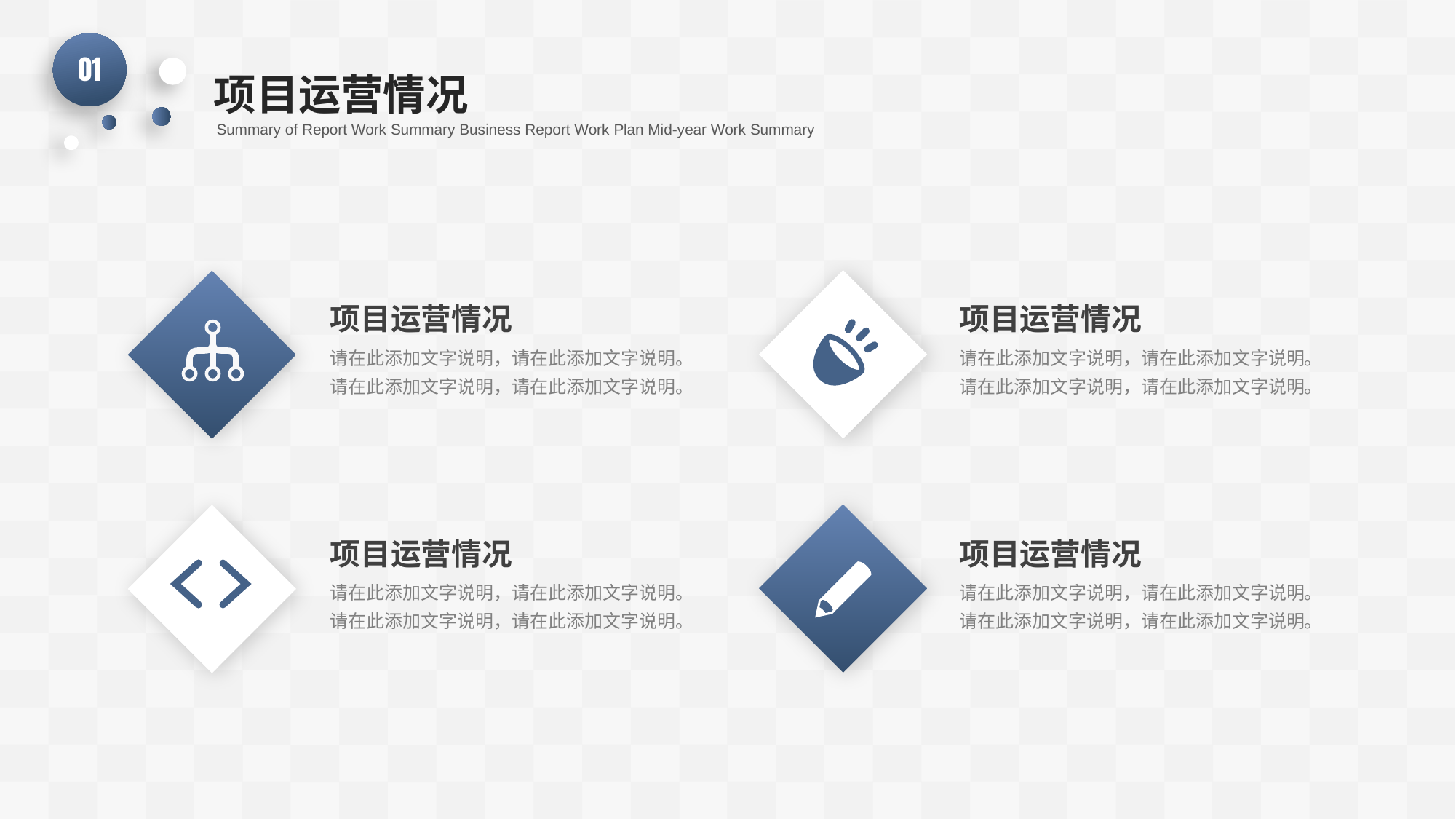

01

项目运营情况

Summary of Report Work Summary Business Report Work Plan Mid-year Work Summary

项目运营情况

请在此添加文字说明，请在此添加文字说明。请在此添加文字说明，请在此添加文字说明。
项目运营情况

请在此添加文字说明，请在此添加文字说明。请在此添加文字说明，请在此添加文字说明。

项目运营情况

请在此添加文字说明，请在此添加文字说明。请在此添加文字说明，请在此添加文字说明。

项目运营情况

请在此添加文字说明，请在此添加文字说明。请在此添加文字说明，请在此添加文字说明。